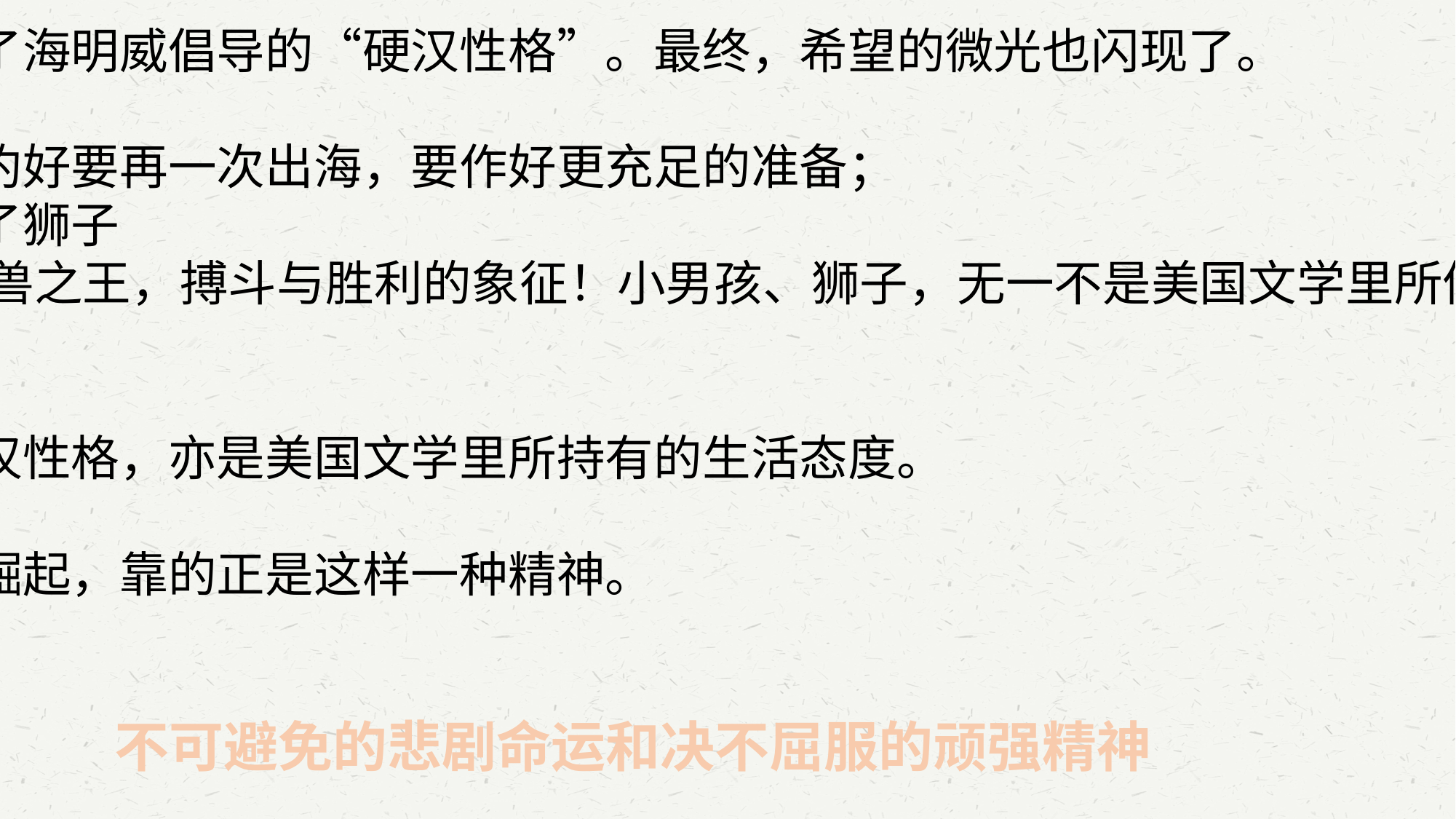

这句话，集中阐释了海明威倡导的“硬汉性格”。最终，希望的微光也闪现了。

小孩诺曼林与老人约好要再一次出海，要作好更充足的准备；
老人也再一次梦见了狮子
——孔武有力的百兽之王，搏斗与胜利的象征！小男孩、狮子，无一不是美国文学里所体现的未来信念。

老人身上展现的硬汉性格，亦是美国文学里所持有的生活态度。

美国能在战后迅速崛起，靠的正是这样一种精神。
不可避免的悲剧命运和决不屈服的顽强精神